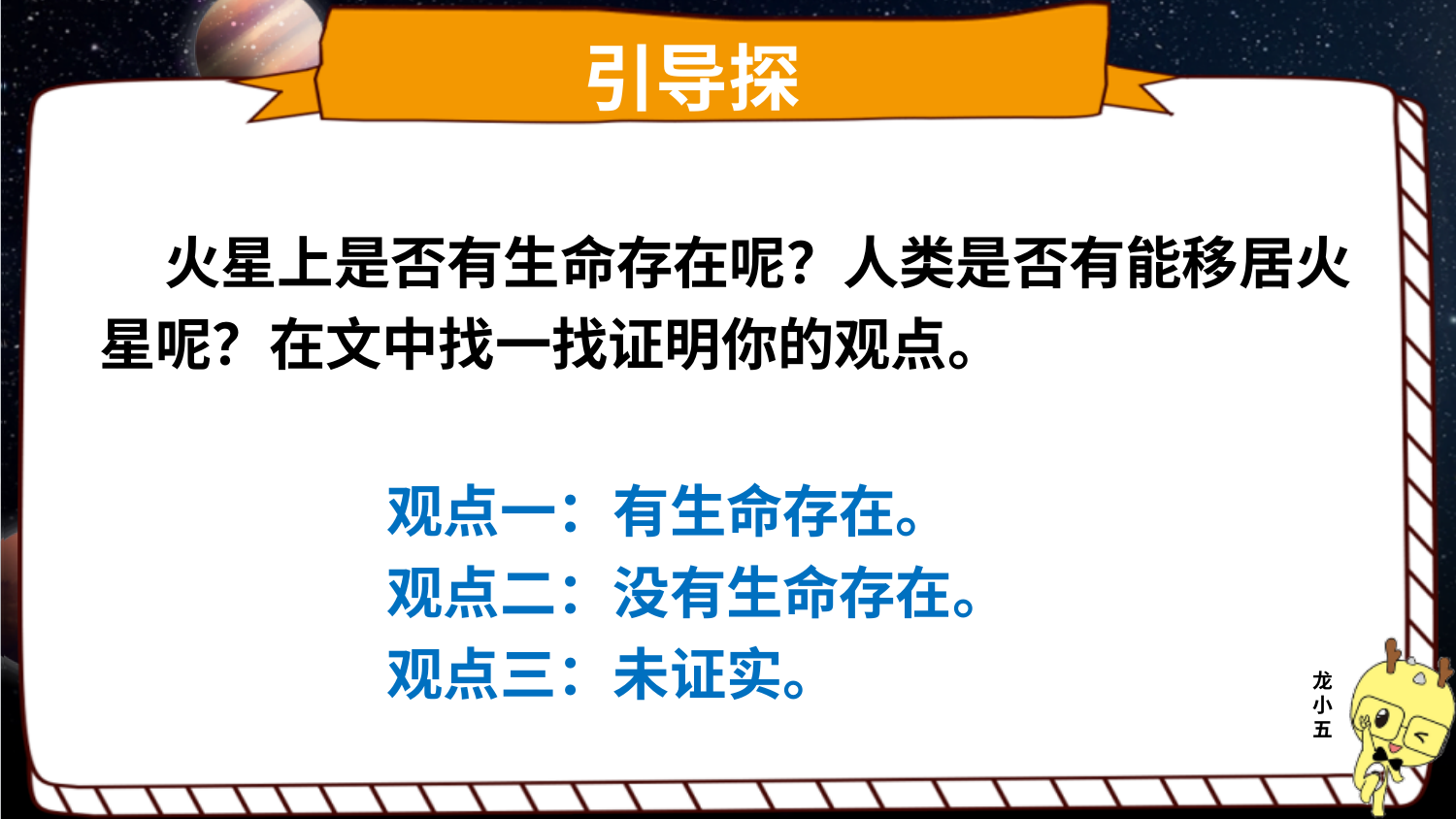

引导探索
    火星上是否有生命存在呢？人类是否有能移居火星呢？在文中找一找证明你的观点。
观点一：有生命存在。
观点二：没有生命存在。
观点三：未证实。